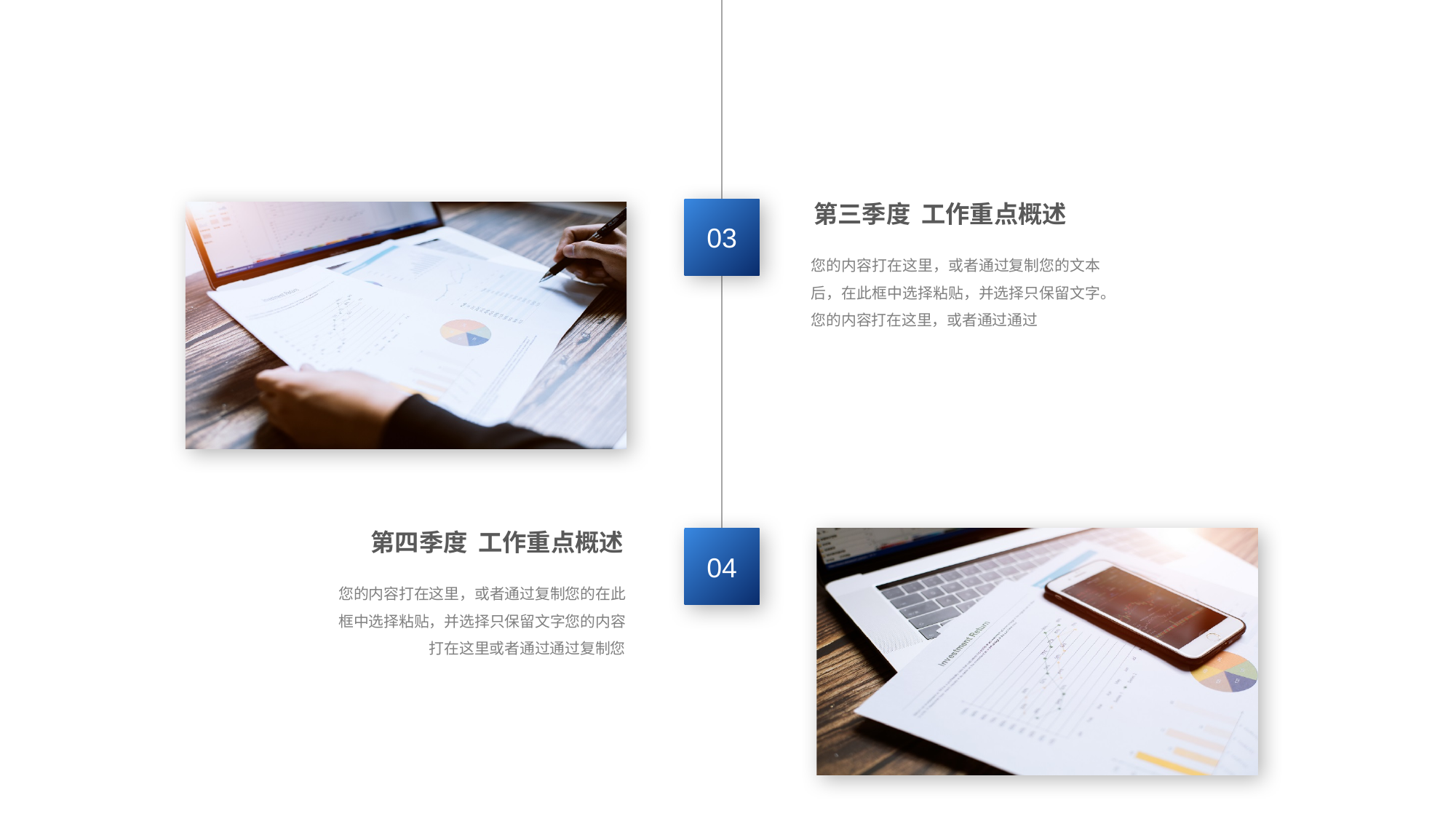

03
第三季度  工作重点概述

您的内容打在这里，或者通过复制您的文本后，在此框中选择粘贴，并选择只保留文字。您的内容打在这里，或者通过通过
第四季度  工作重点概述
04

您的内容打在这里，或者通过复制您的在此框中选择粘贴，并选择只保留文字您的内容打在这里或者通过通过复制您